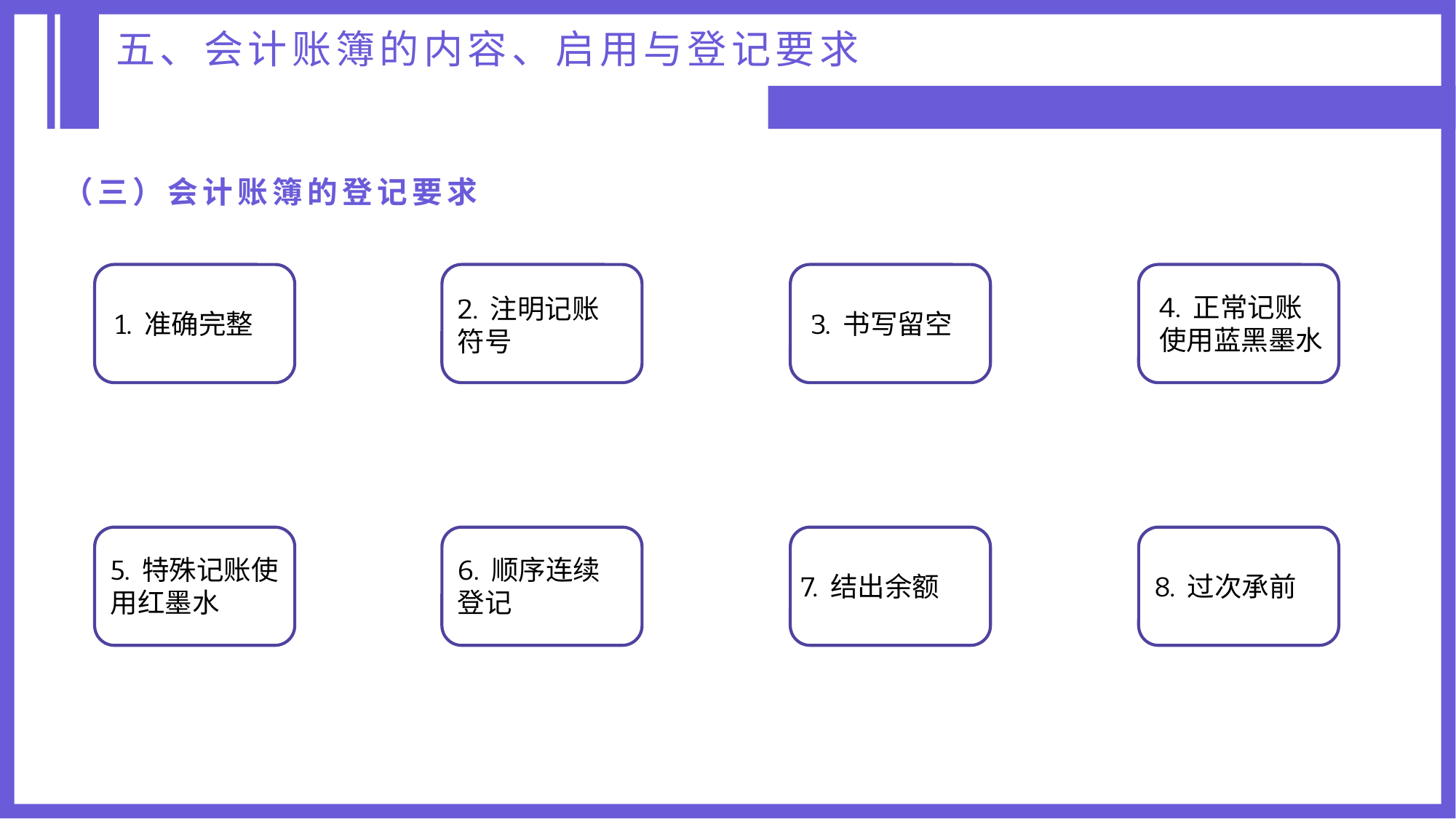

五、会计账簿的内容、启用与登记要求
（三）会计账簿的登记要求

4. 正常记账使用蓝黑墨水
2. 注明记账符号
1. 准确完整
3. 书写留空

5. 特殊记账使用红墨水
6. 顺序连续登记
7. 结出余额
8. 过次承前